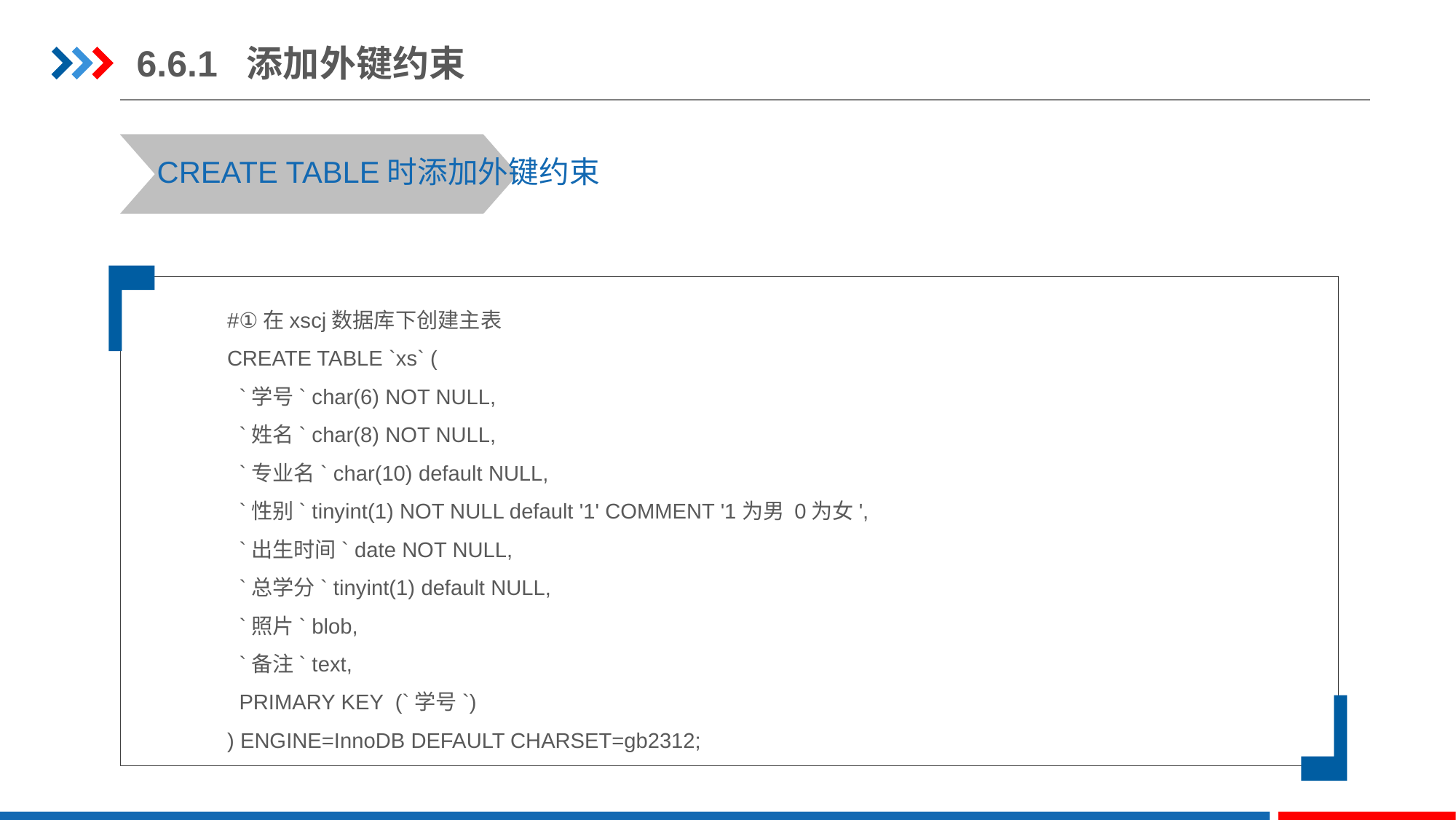

6.6.1  添加外键约束

CREATE TABLE时添加外键约束

#①在xscj数据库下创建主表
CREATE TABLE `xs` (
  `学号` char(6) NOT NULL,
  `姓名` char(8) NOT NULL,
  `专业名` char(10) default NULL,
  `性别` tinyint(1) NOT NULL default '1' COMMENT '1为男 0为女',
  `出生时间` date NOT NULL,
  `总学分` tinyint(1) default NULL,
  `照片` blob,
  `备注` text,
  PRIMARY KEY  (`学号`)
) ENGINE=InnoDB DEFAULT CHARSET=gb2312;